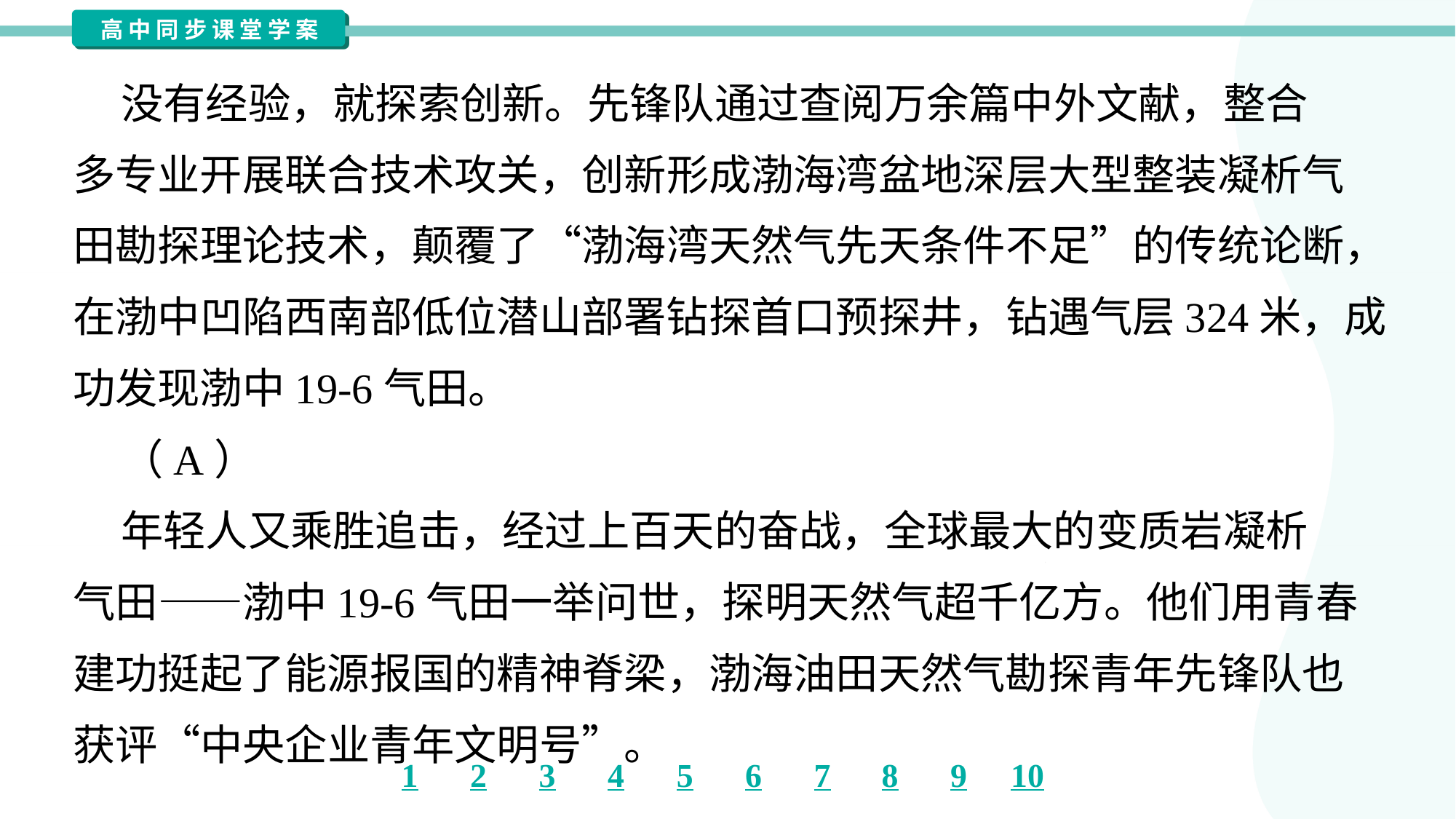

没有经验，就探索创新。先锋队通过查阅万余篇中外文献，整合
多专业开展联合技术攻关，创新形成渤海湾盆地深层大型整装凝析气
田勘探理论技术，颠覆了“渤海湾天然气先天条件不足”的传统论断，
在渤中凹陷西南部低位潜山部署钻探首口预探井，钻遇气层324米，成
功发现渤中19-6气田。
    （A）
    年轻人又乘胜追击，经过上百天的奋战，全球最大的变质岩凝析
气田——渤中19-6气田一举问世，探明天然气超千亿方。他们用青春
建功挺起了能源报国的精神脊梁，渤海油田天然气勘探青年先锋队也
获评“中央企业青年文明号”。